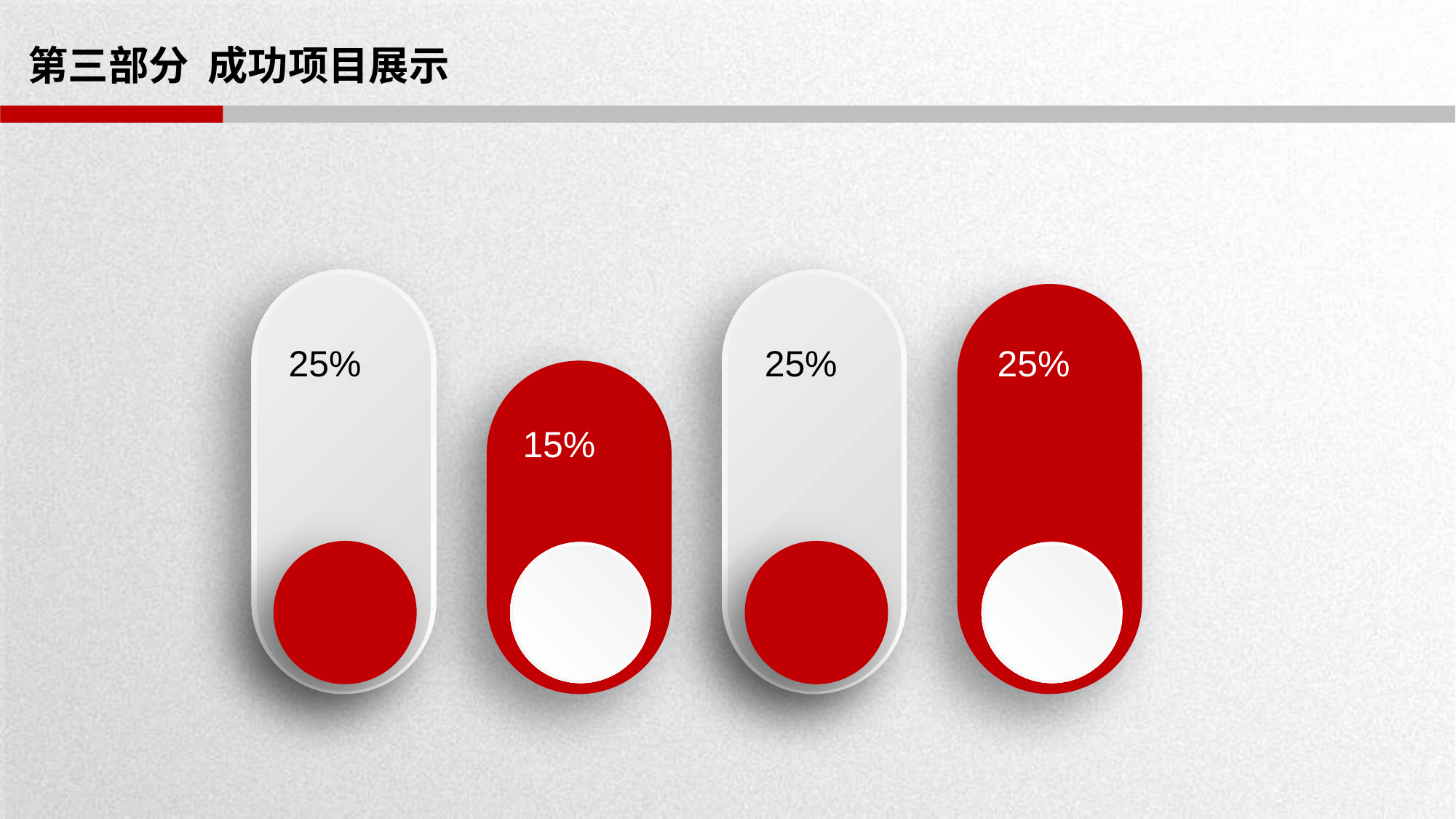

# 第三部分  成功项目展示

25%
25%
25%

15%